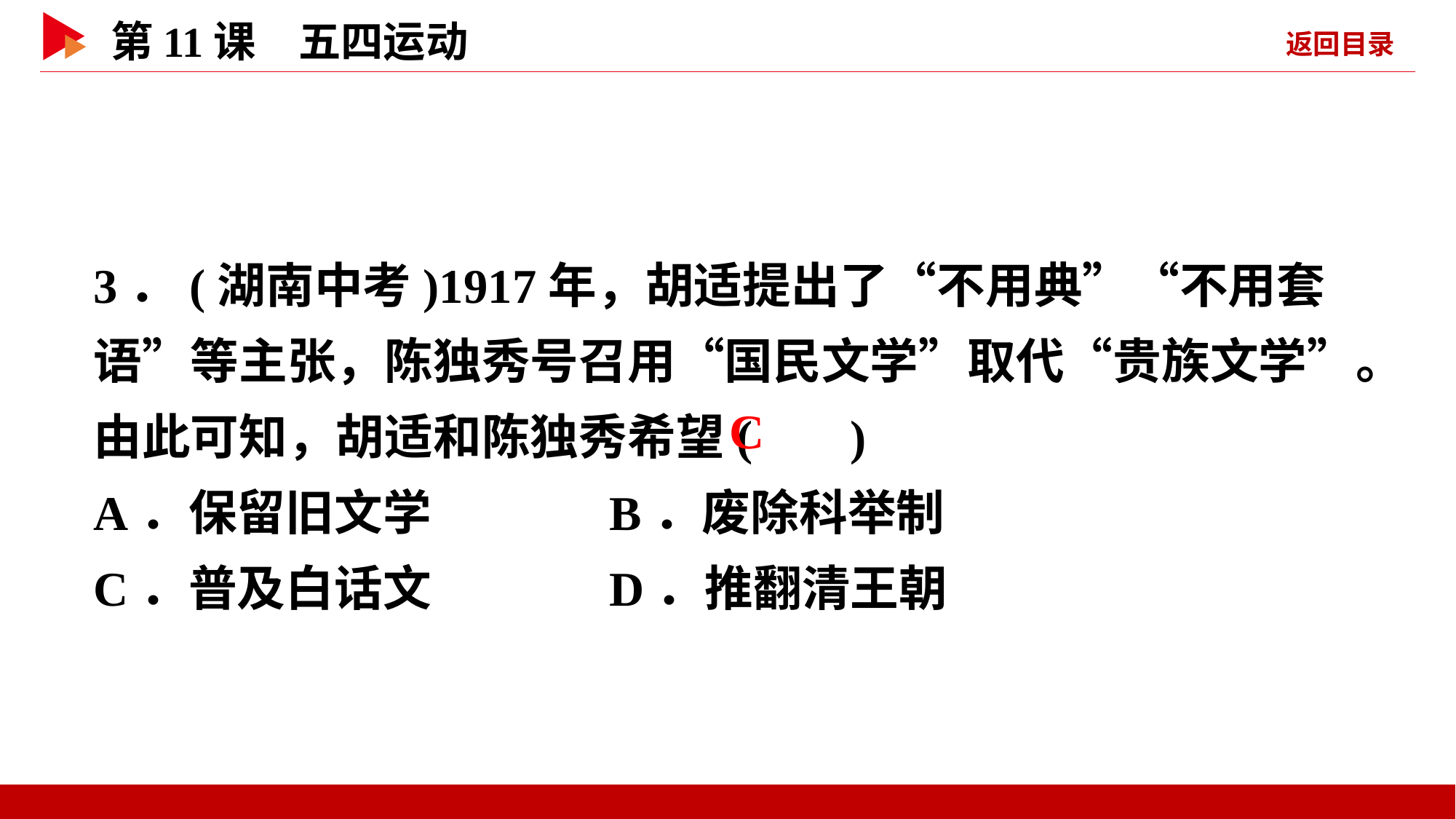

3．(湖南中考)1917年，胡适提出了“不用典”“不用套语”等主张，陈独秀号召用“国民文学”取代“贵族文学”。由此可知，胡适和陈独秀希望(        )
A．保留旧文学               B．废除科举制
C．普及白话文               D．推翻清王朝
   C